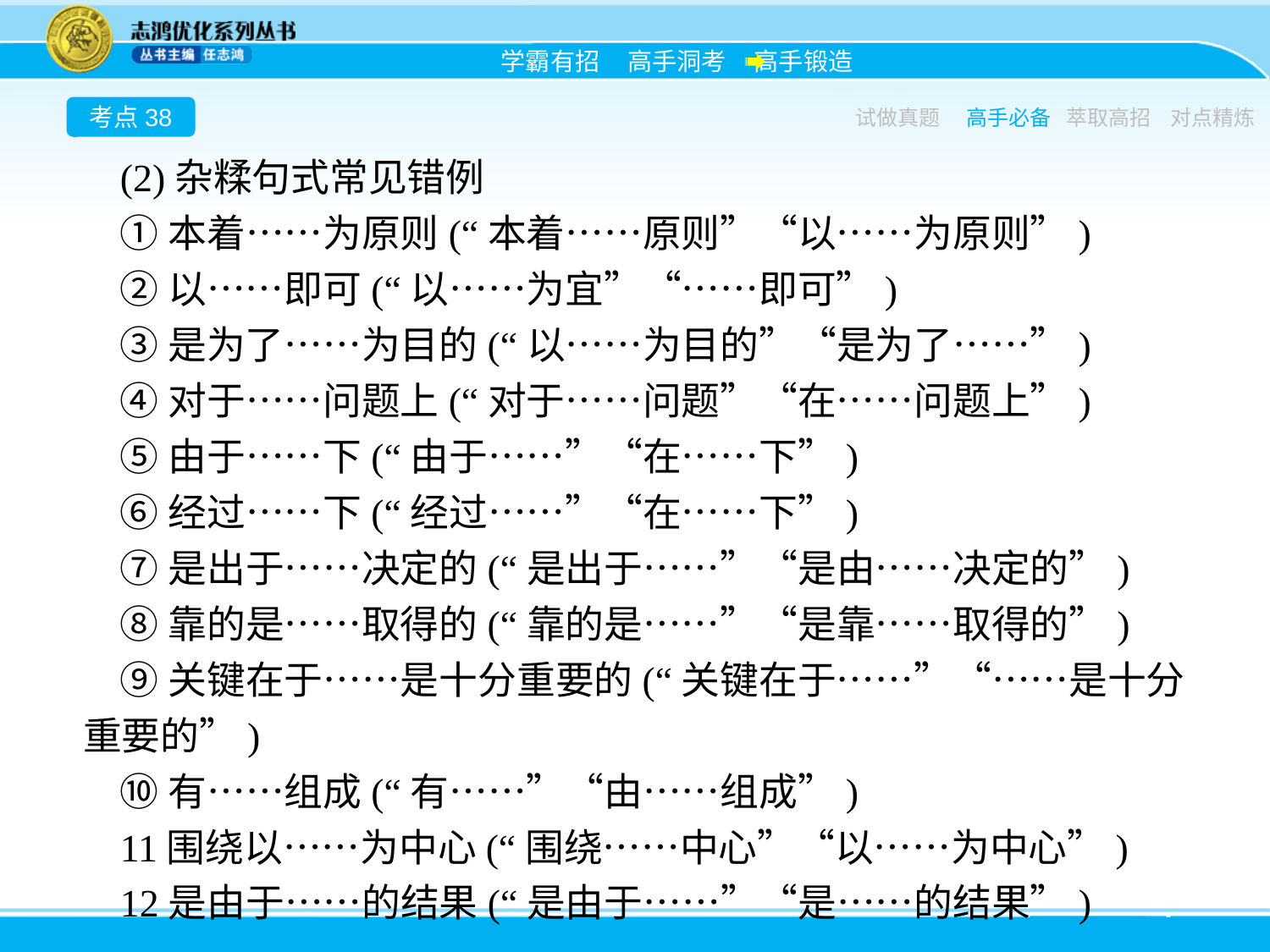

考点38
试做真题
高手必备
萃取高招
对点精炼
(2)杂糅句式常见错例
①本着……为原则(“本着……原则”“以……为原则”)
②以……即可(“以……为宜”“……即可”)
③是为了……为目的(“以……为目的”“是为了……”)
④对于……问题上(“对于……问题”“在……问题上”)
⑤由于……下(“由于……”“在……下”)
⑥经过……下(“经过……”“在……下”)
⑦是出于……决定的(“是出于……”“是由……决定的”)
⑧靠的是……取得的(“靠的是……”“是靠……取得的”)
⑨关键在于……是十分重要的(“关键在于……”“……是十分重要的”)
⑩有……组成(“有……”“由……组成”)
11围绕以……为中心(“围绕……中心”“以……为中心”)
12是由于……的结果(“是由于……”“是……的结果”)